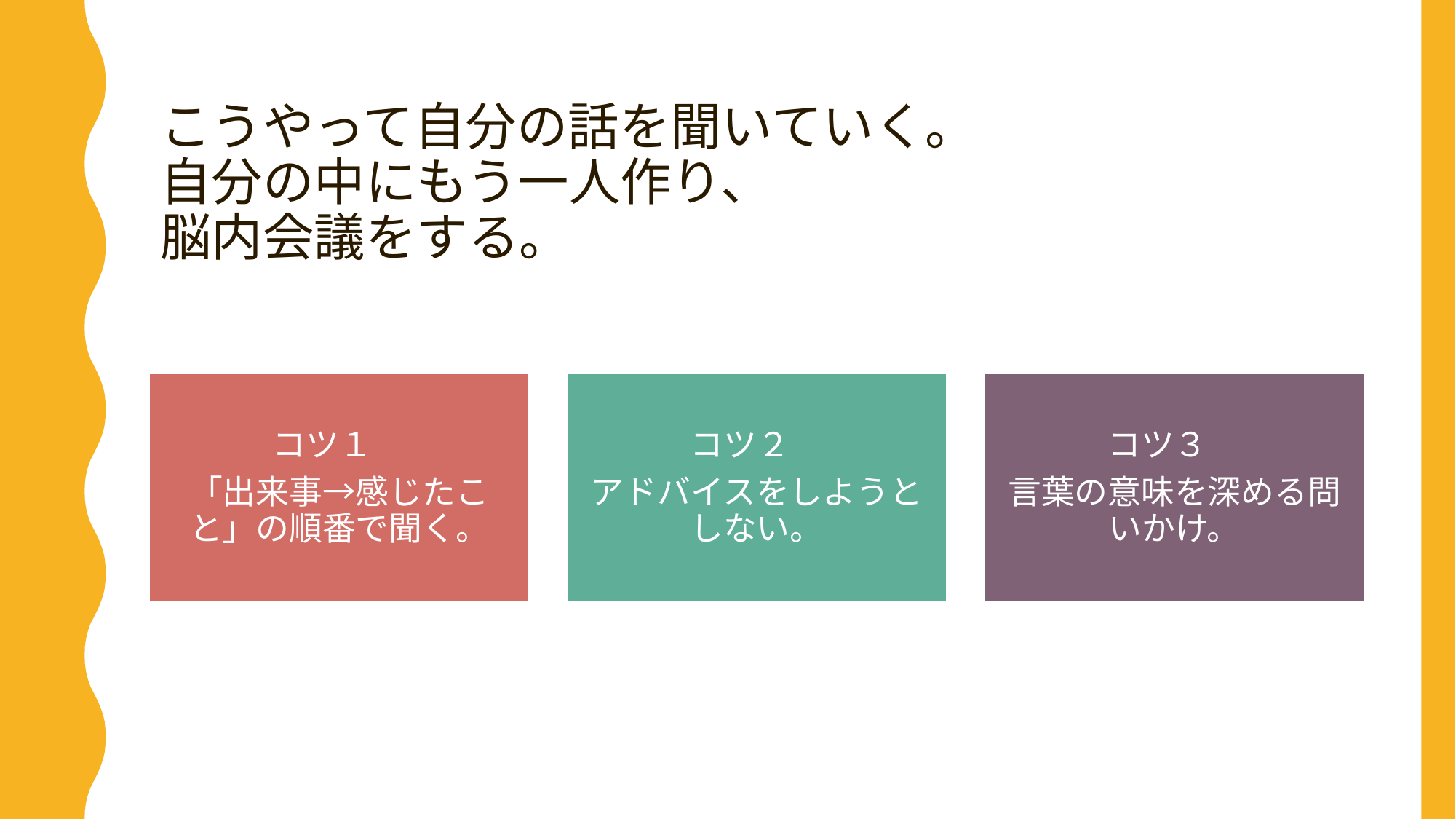

# こうやって自分の話を聞いていく。 自分の中にもう一人作り、 脳内会議をする。

コツ１
「出来事→感じたこと」の順番で聞く。

コツ２
アドバイスをしようとしない。

コツ３
言葉の意味を深める問いかけ。